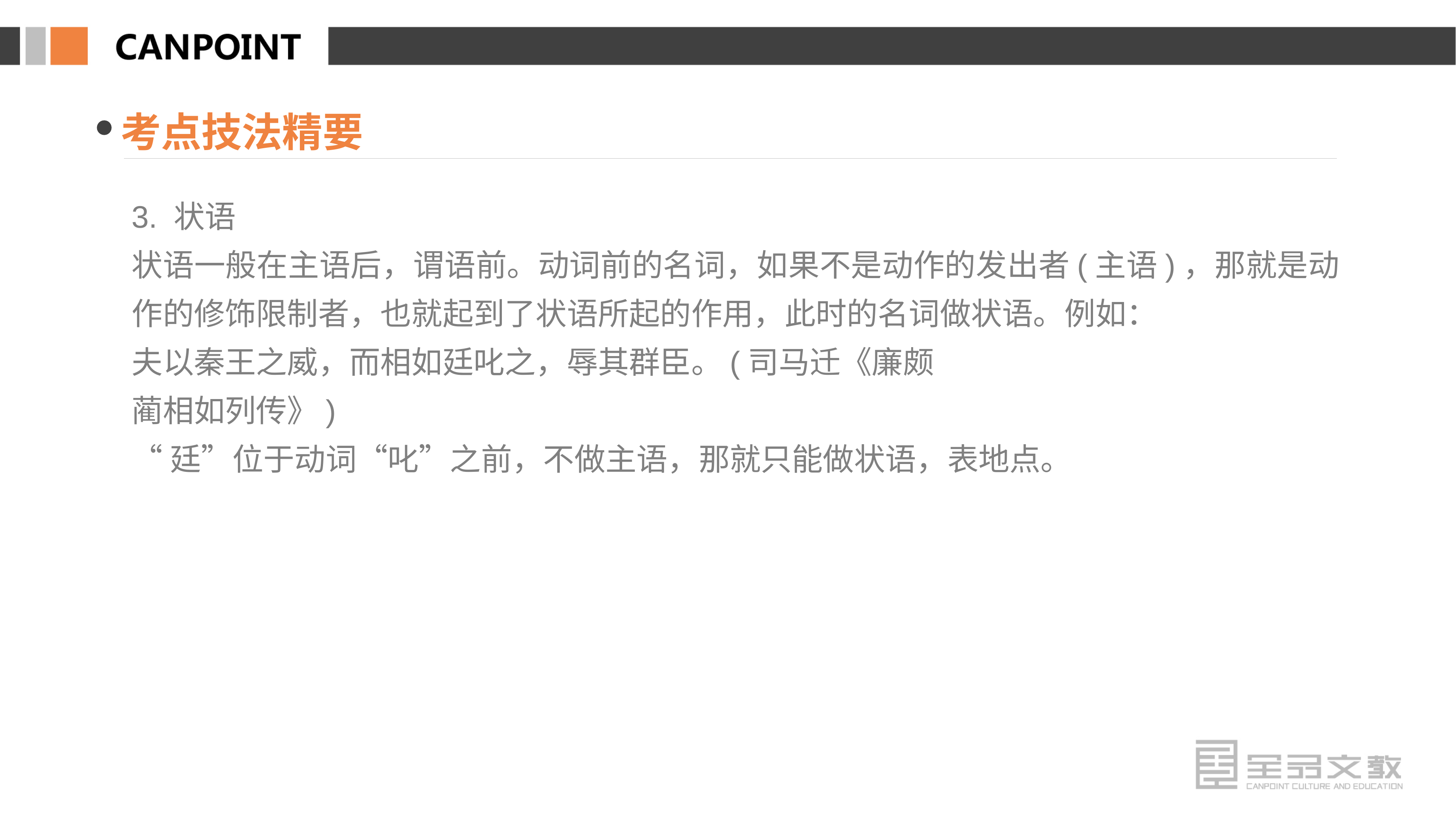

考点技法精要

3. 状语
状语一般在主语后，谓语前。动词前的名词，如果不是动作的发出者(主语)，那就是动作的修饰限制者，也就起到了状语所起的作用，此时的名词做状语。例如：
夫以秦王之威，而相如廷叱之，辱其群臣。(司马迁《廉颇
蔺相如列传》)
“廷”位于动词“叱”之前，不做主语，那就只能做状语，表地点。